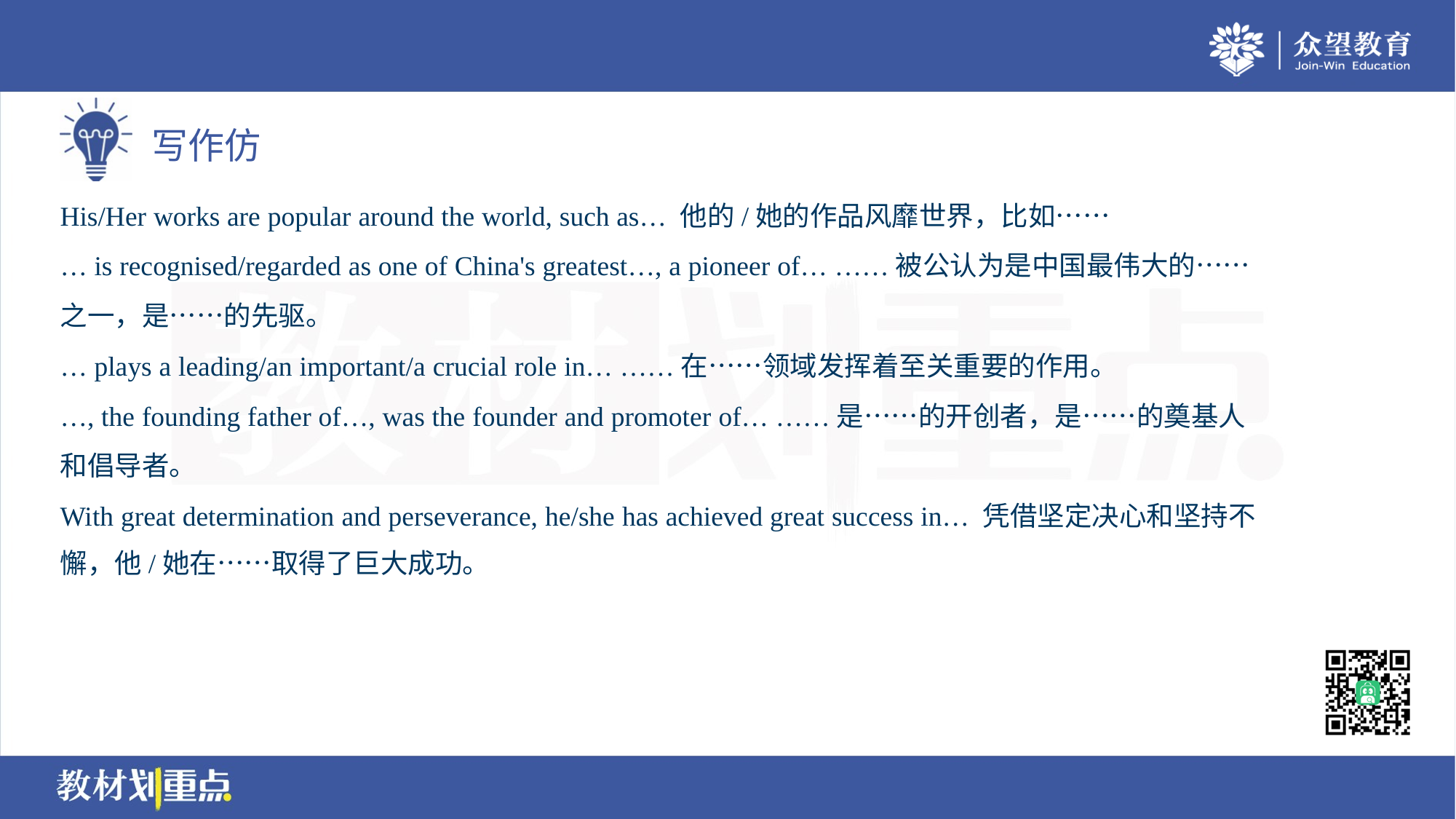

His/Her works are popular around the world, such as… 他的/她的作品风靡世界，比如……
… is recognised/regarded as one of China's greatest…, a pioneer of… ……被公认为是中国最伟大的……
之一，是……的先驱。
… plays a leading/an important/a crucial role in… ……在……领域发挥着至关重要的作用。
…, the founding father of…, was the founder and promoter of… ……是……的开创者，是……的奠基人
和倡导者。
With great determination and perseverance, he/she has achieved great success in… 凭借坚定决心和坚持不
懈，他/她在……取得了巨大成功。